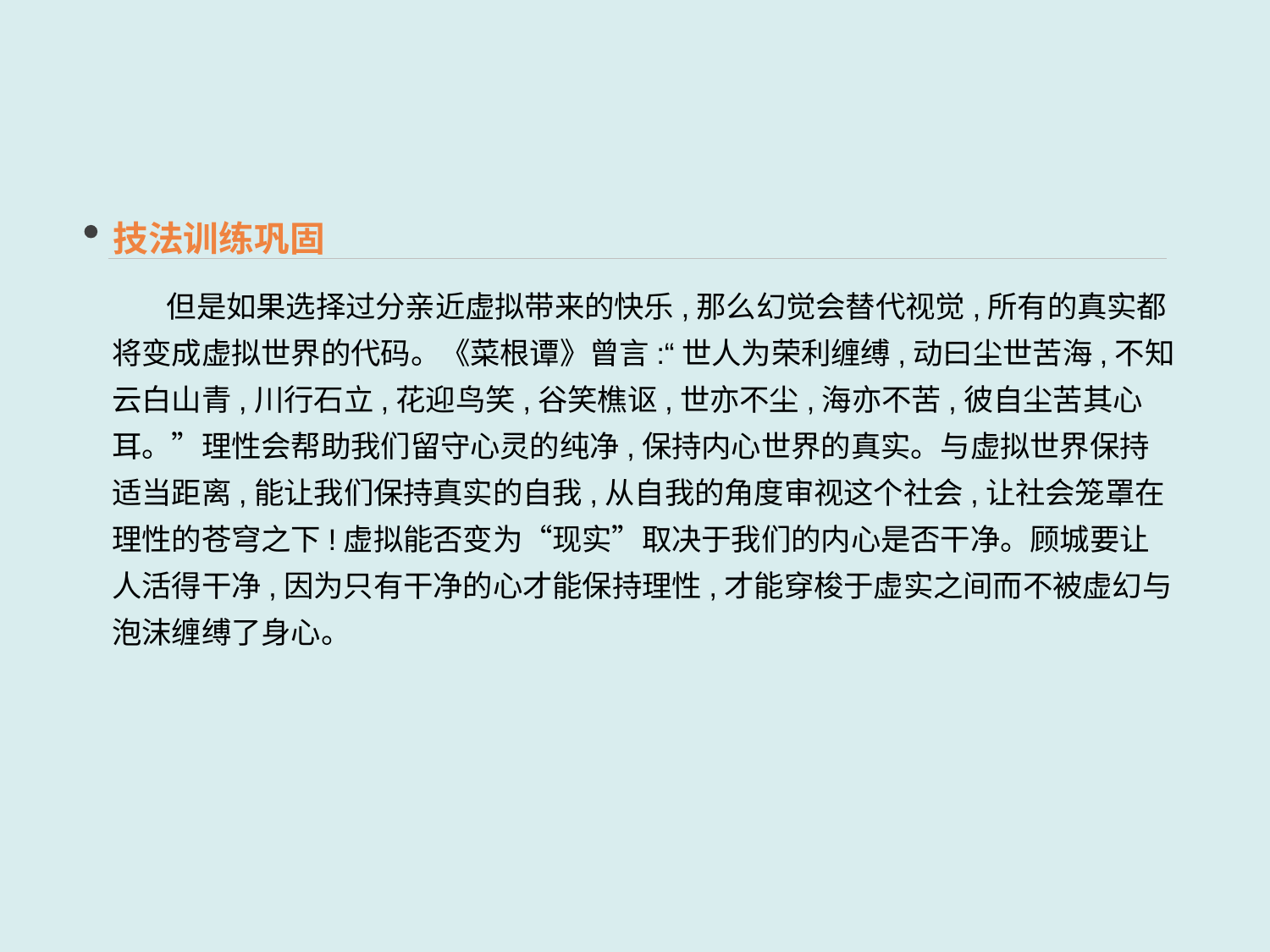

技法训练巩固

       但是如果选择过分亲近虚拟带来的快乐,那么幻觉会替代视觉,所有的真实都将变成虚拟世界的代码。《菜根谭》曾言:“世人为荣利缠缚,动曰尘世苦海,不知云白山青,川行石立,花迎鸟笑,谷笑樵讴,世亦不尘,海亦不苦,彼自尘苦其心耳。”理性会帮助我们留守心灵的纯净,保持内心世界的真实。与虚拟世界保持适当距离,能让我们保持真实的自我,从自我的角度审视这个社会,让社会笼罩在理性的苍穹之下!虚拟能否变为“现实”取决于我们的内心是否干净。顾城要让人活得干净,因为只有干净的心才能保持理性,才能穿梭于虚实之间而不被虚幻与泡沫缠缚了身心。